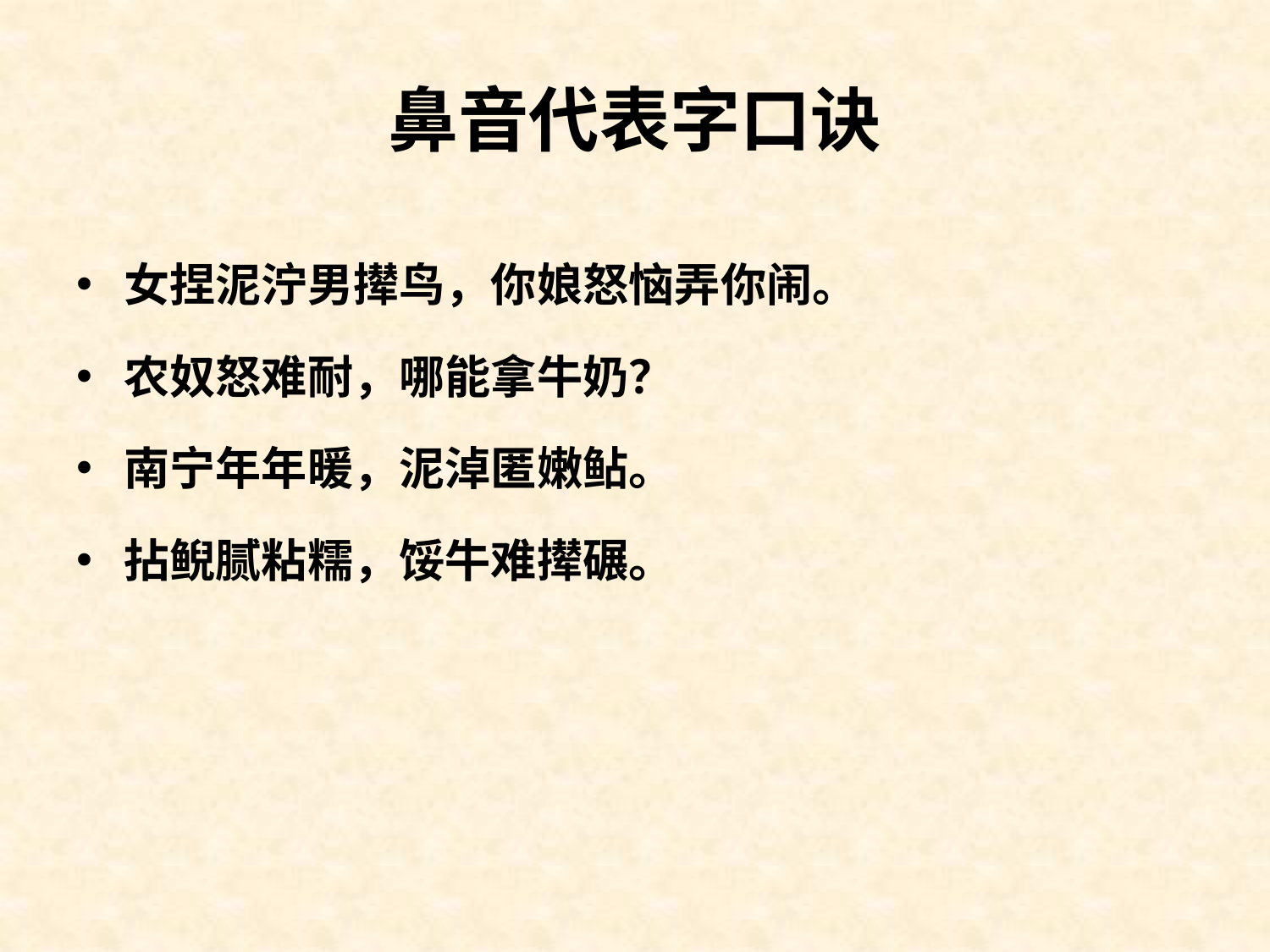

鼻音代表字口诀
女捏泥泞男撵鸟，你娘怒恼弄你闹。
农奴怒难耐，哪能拿牛奶？
南宁年年暖，泥淖匿嫩鲇。
拈鲵腻粘糯，馁牛难撵碾。